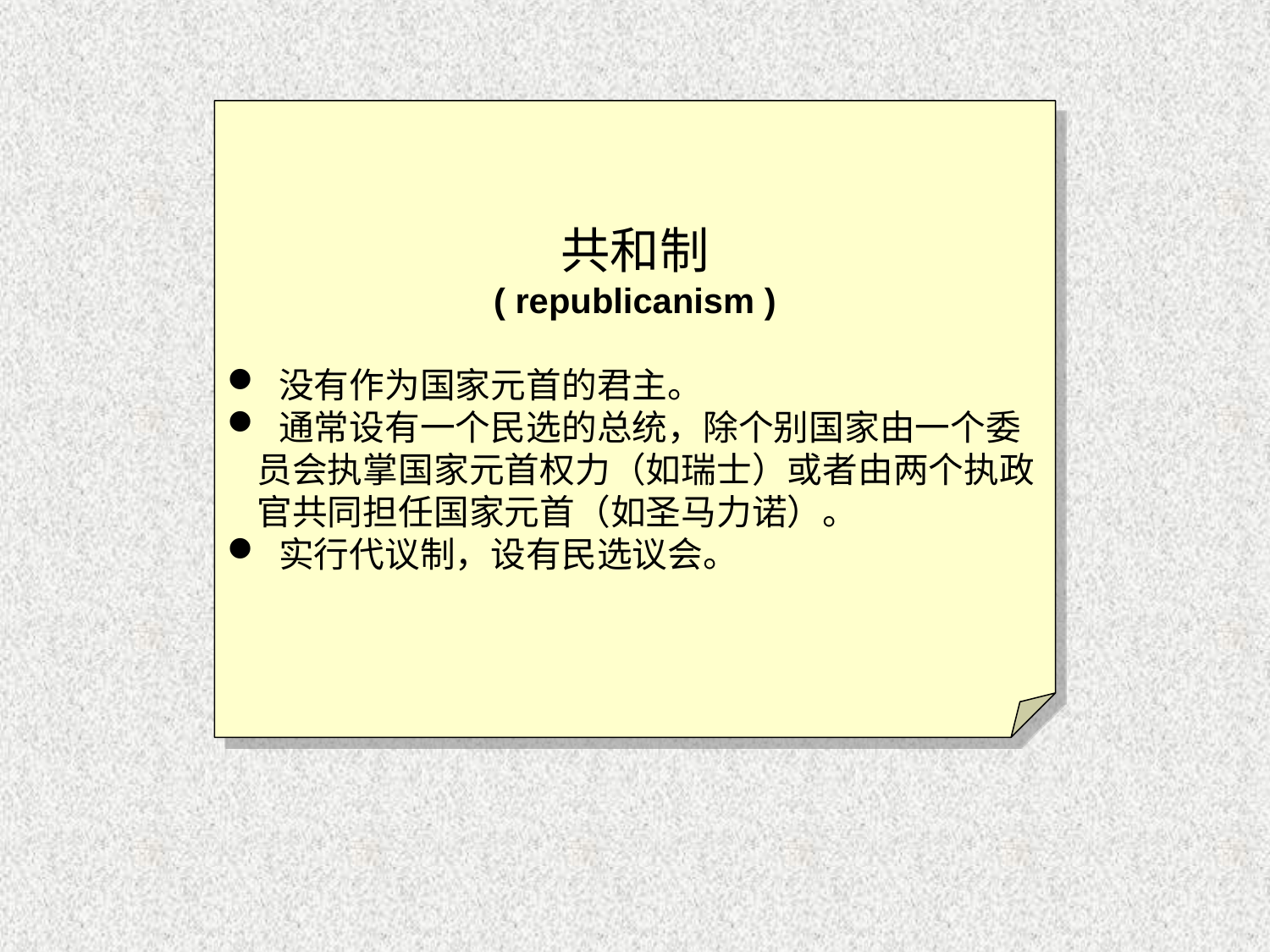

共和制
( republicanism )

 没有作为国家元首的君主。
 通常设有一个民选的总统，除个别国家由一个委员会执掌国家元首权力（如瑞士）或者由两个执政官共同担任国家元首（如圣马力诺）。
 实行代议制，设有民选议会。